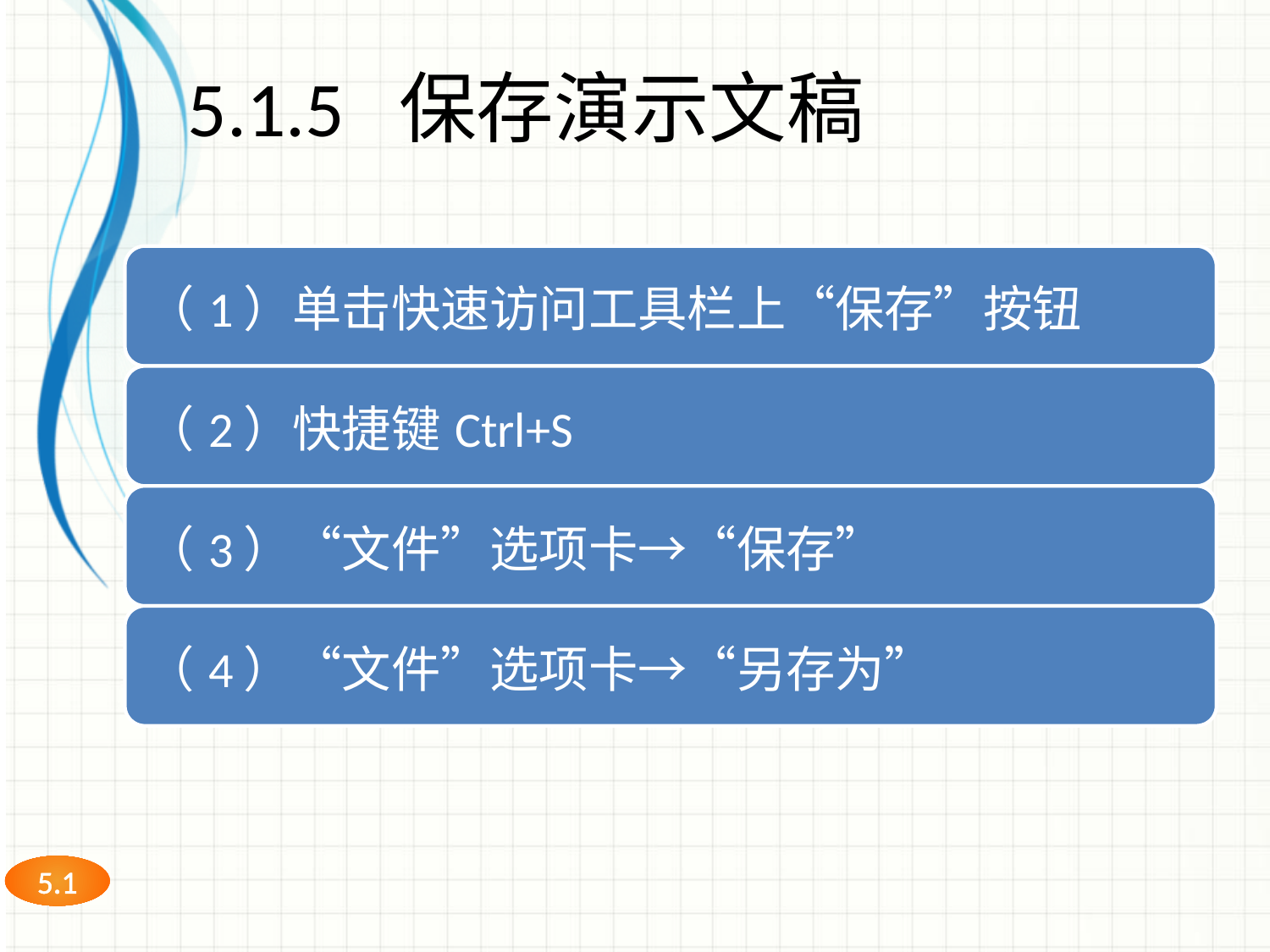

# 5.1.5  保存演示文稿
（1）单击快速访问工具栏上“保存”按钮
（3）“文件”选项卡→“保存”
（2）快捷键Ctrl+S
（4）“文件”选项卡→“另存为”